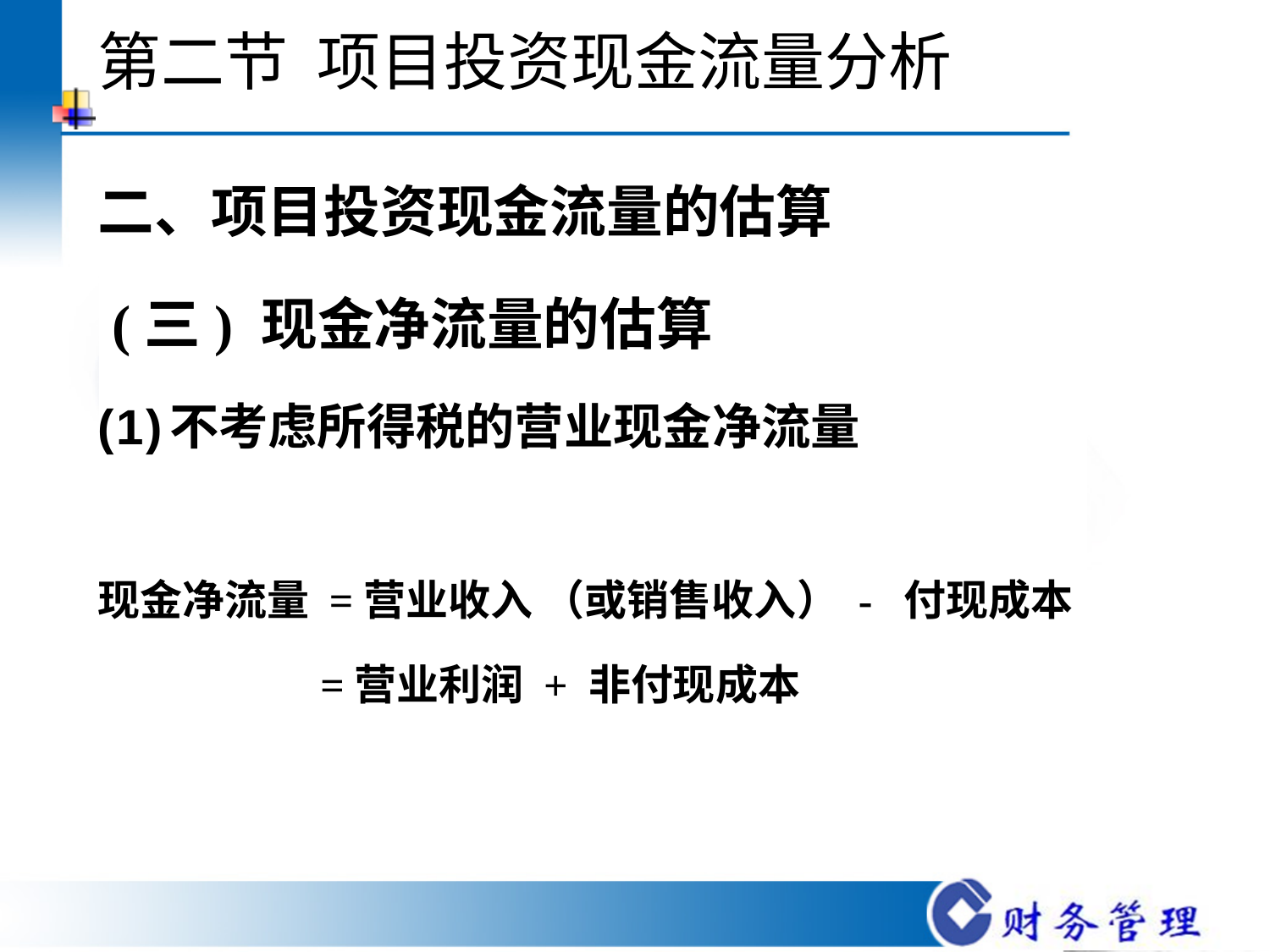

# 第二节  项目投资现金流量分析
二、项目投资现金流量的估算
 (三) 现金净流量的估算
不考虑所得税的营业现金净流量

现金净流量 =营业收入 （或销售收入） -  付现成本
                     =营业利润 + 非付现成本

9